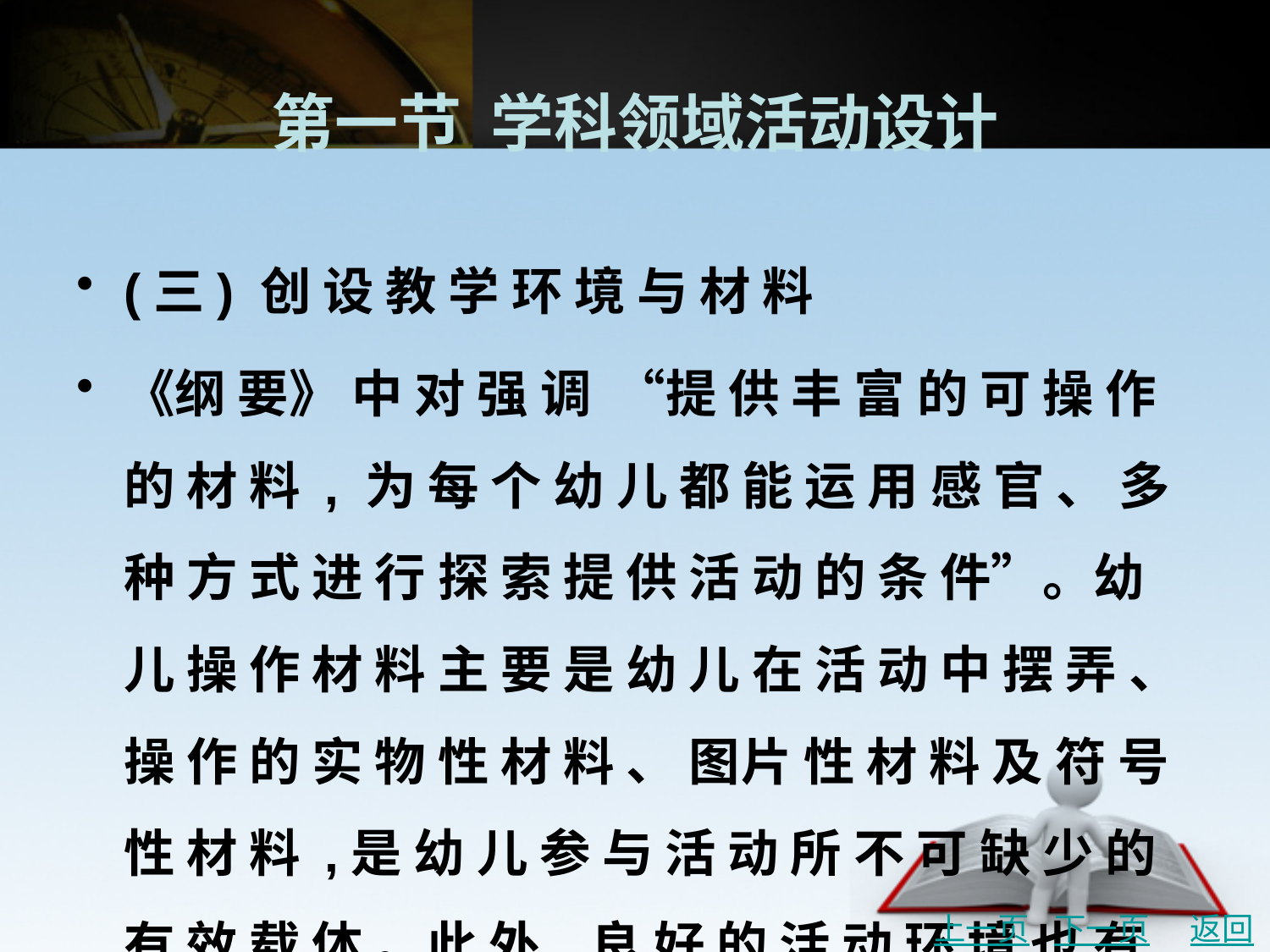

# 第一节  学科领域活动设计
(三) 创 设 教 学 环 境 与 材 料
《纲 要》 中 对 强 调  “提 供 丰 富 的 可 操 作 的 材 料 , 为 每 个 幼 儿 都 能 运 用 感 官 、 多 种 方 式 进 行 探 索 提 供 活 动 的 条 件”。幼 儿 操 作 材 料 主 要 是 幼 儿 在 活 动 中 摆 弄 、 操 作 的 实 物 性 材 料 、 图片 性 材 料 及 符 号 性 材 料 ,是 幼 儿 参 与 活 动 所 不 可 缺 少 的 有 效 载 体 。此 外 ,良 好 的 活 动 环 境 也 有 利 于 幼 儿 身 临 其 境 地 感 知 、体 验 ,获 取 大 量 感 性 经 验 。
上一页
下一页
返回